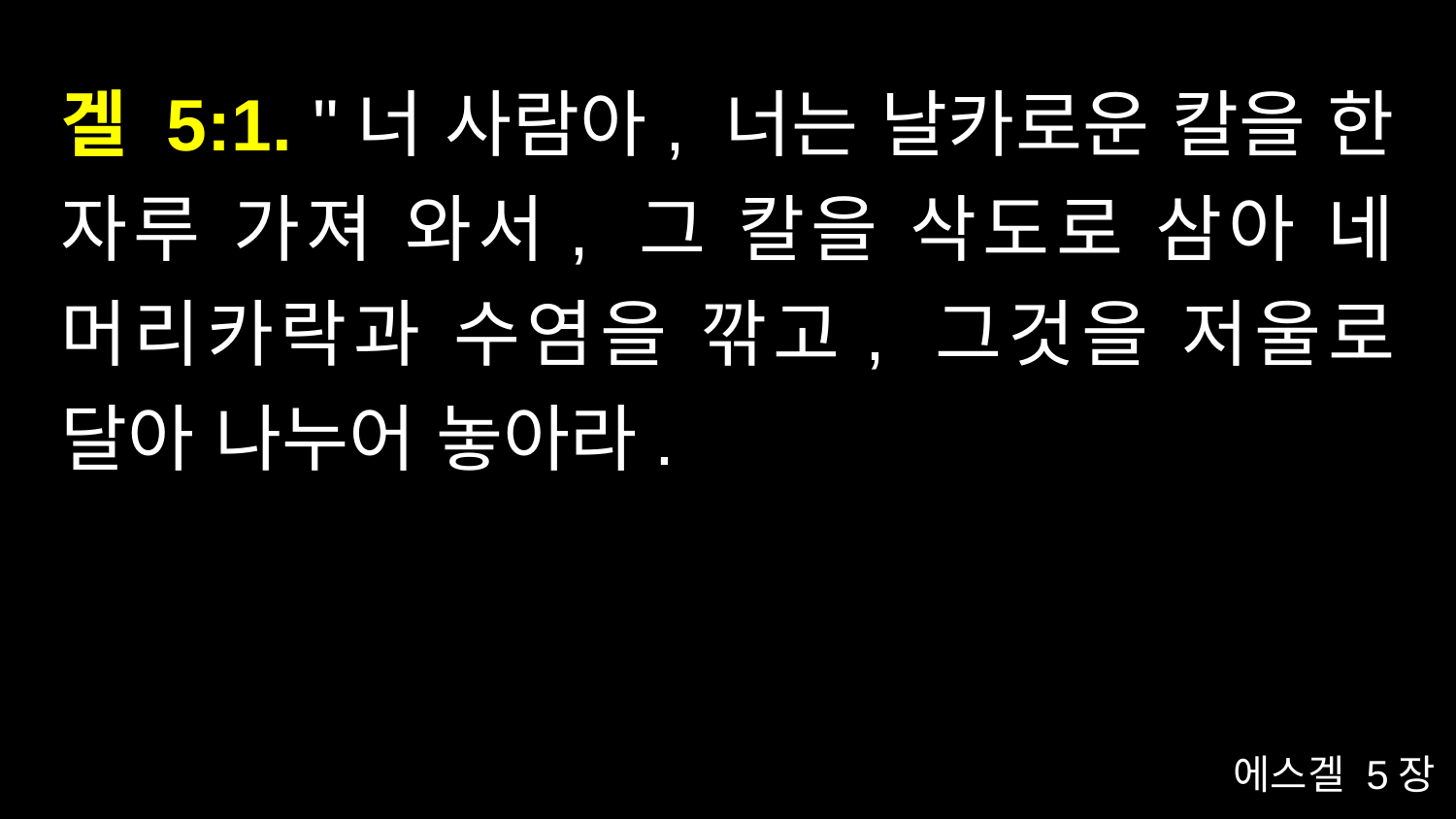

# 겔 5:1. "너 사람아, 너는 날카로운 칼을 한 자루 가져 와서, 그 칼을 삭도로 삼아 네 머리카락과 수염을 깎고, 그것을 저울로 달아 나누어 놓아라.
에스겔 5장